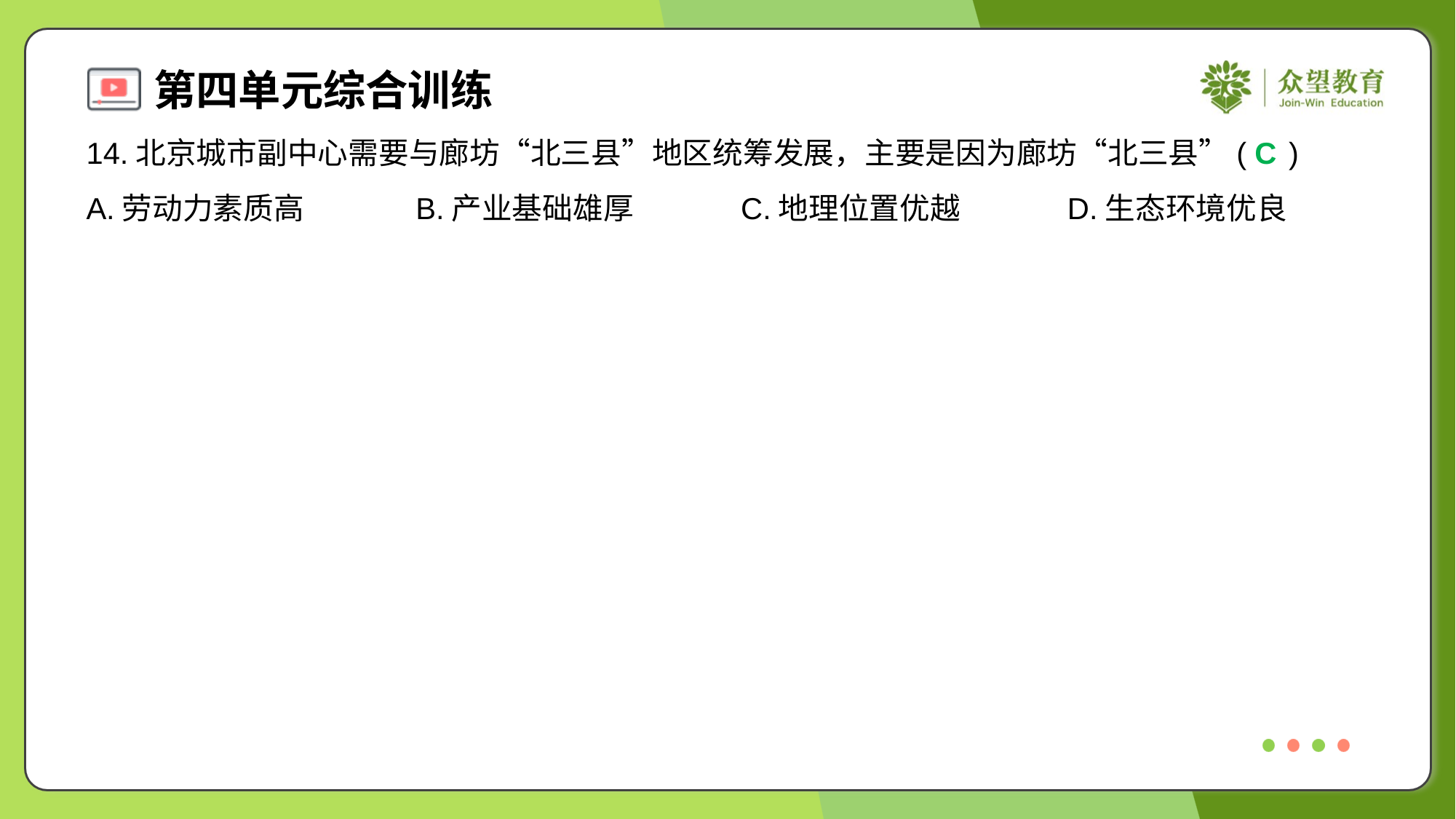

14.北京城市副中心需要与廊坊“北三县”地区统筹发展，主要是因为廊坊“北三县”(     )
C
A.劳动力素质高	B.产业基础雄厚	C.地理位置优越	D.生态环境优良